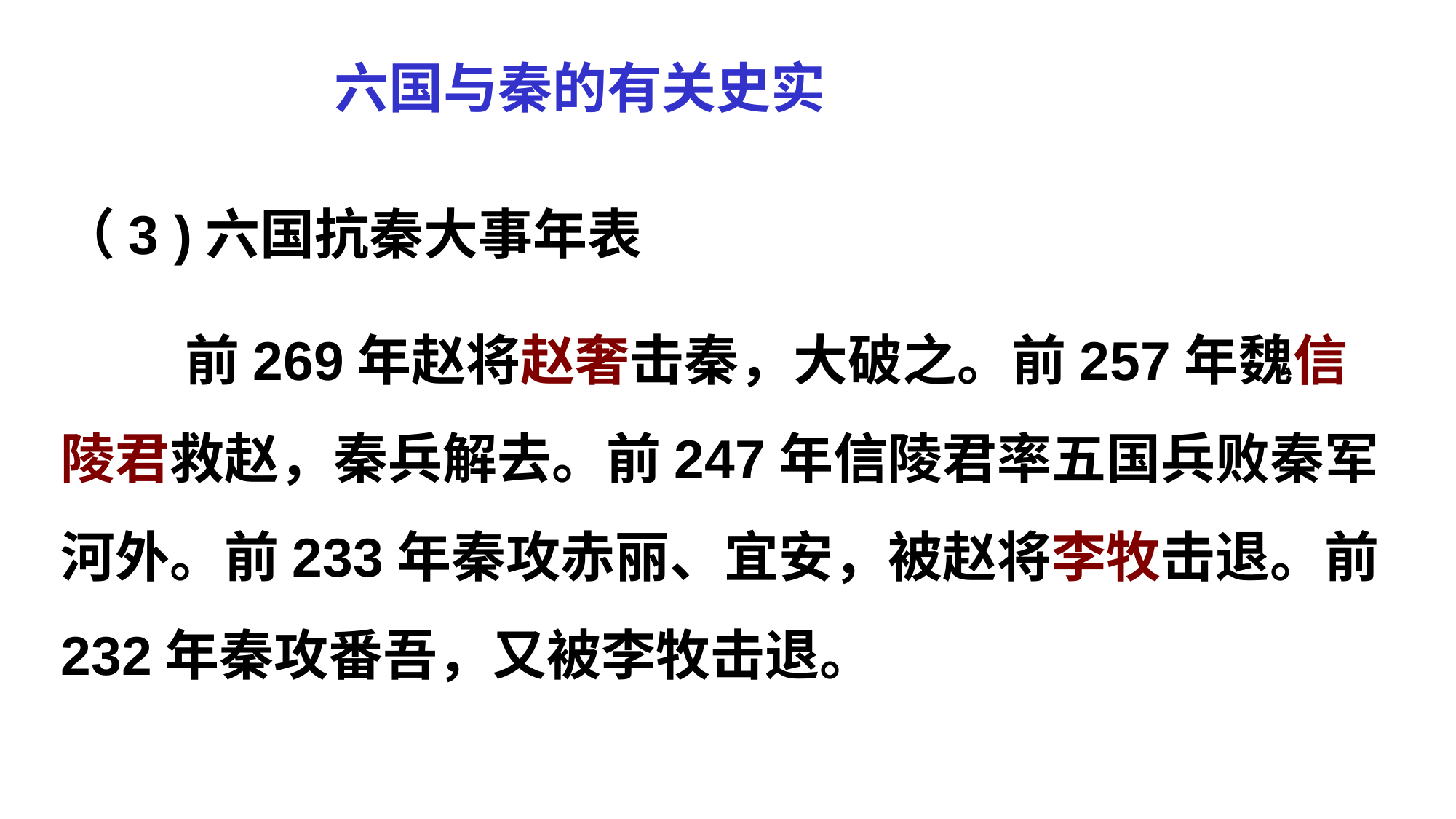

六国与秦的有关史实
（3 )六国抗秦大事年表
         前269年赵将赵奢击秦，大破之。前257年魏信陵君救赵，秦兵解去。前247年信陵君率五国兵败秦军河外。前233年秦攻赤丽、宜安，被赵将李牧击退。前232年秦攻番吾，又被李牧击退。